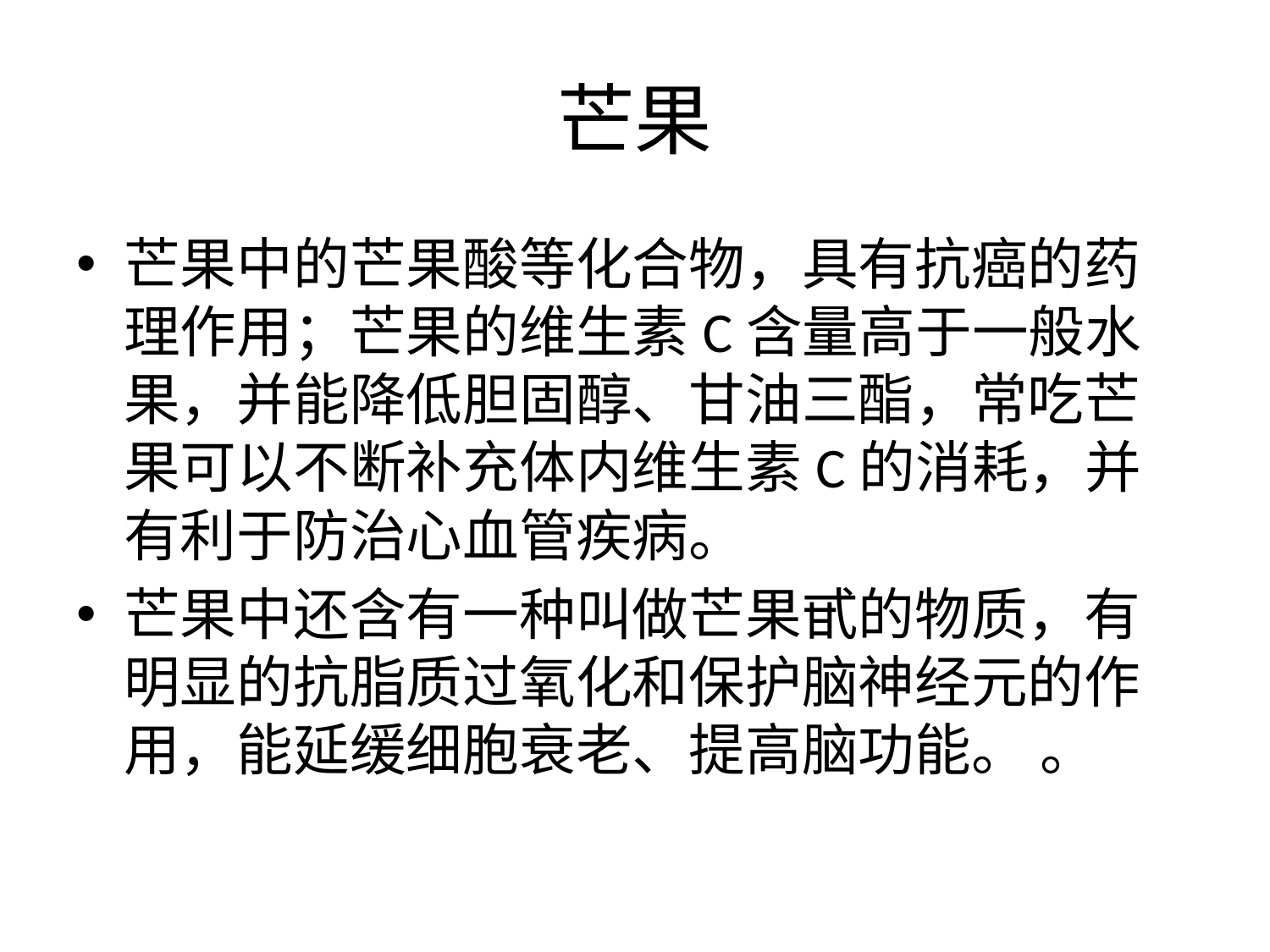

# 芒果
芒果中的芒果酸等化合物，具有抗癌的药理作用；芒果的维生素C含量高于一般水果，并能降低胆固醇、甘油三酯，常吃芒果可以不断补充体内维生素C的消耗，并有利于防治心血管疾病。
芒果中还含有一种叫做芒果甙的物质，有明显的抗脂质过氧化和保护脑神经元的作用，能延缓细胞衰老、提高脑功能。 。